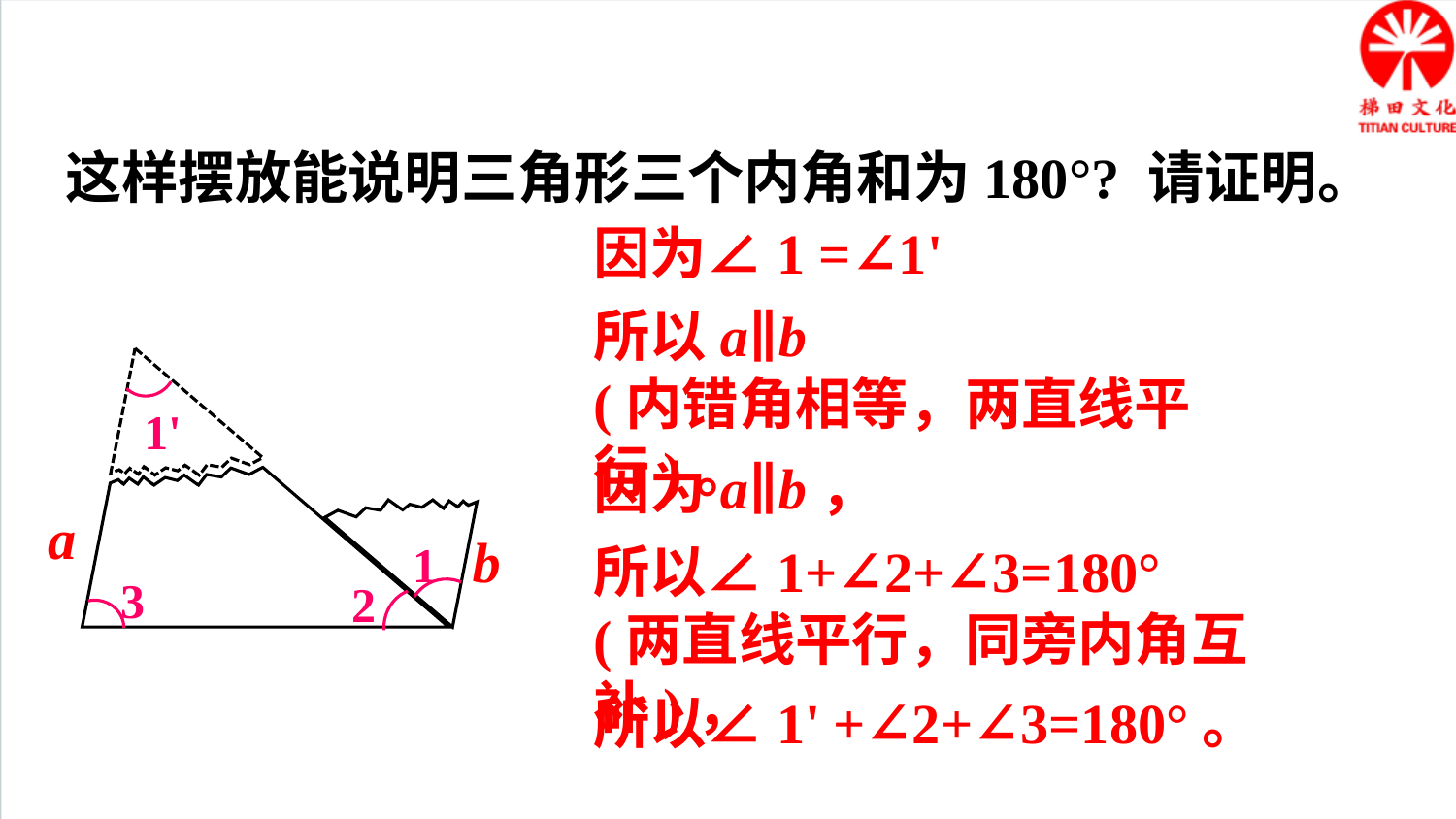

这样摆放能说明三角形三个内角和为180°? 请证明。
因为∠1 =∠1'
所以a∥b
(内错角相等，两直线平行)。

1'
因为a∥b，

3
2

a
1

b
所以∠1+∠2+∠3=180°
(两直线平行，同旁内角互补)，
所以∠1' +∠2+∠3=180°。